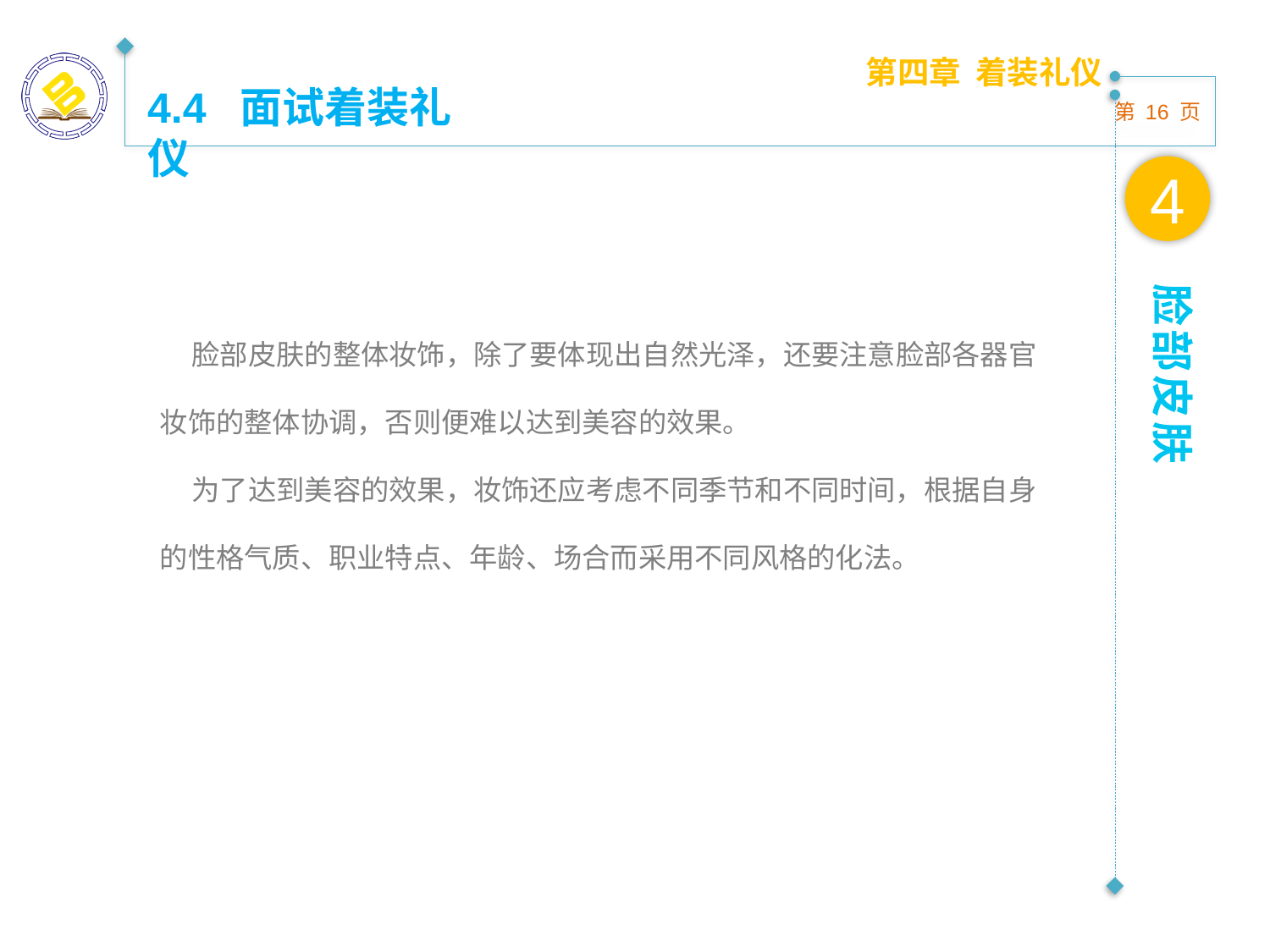

第四章  着装礼仪
4.4  面试着装礼仪
4
脸部皮肤
    脸部皮肤的整体妆饰，除了要体现出自然光泽，还要注意脸部各器官妆饰的整体协调，否则便难以达到美容的效果。
    为了达到美容的效果，妆饰还应考虑不同季节和不同时间，根据自身的性格气质、职业特点、年龄、场合而采用不同风格的化法。